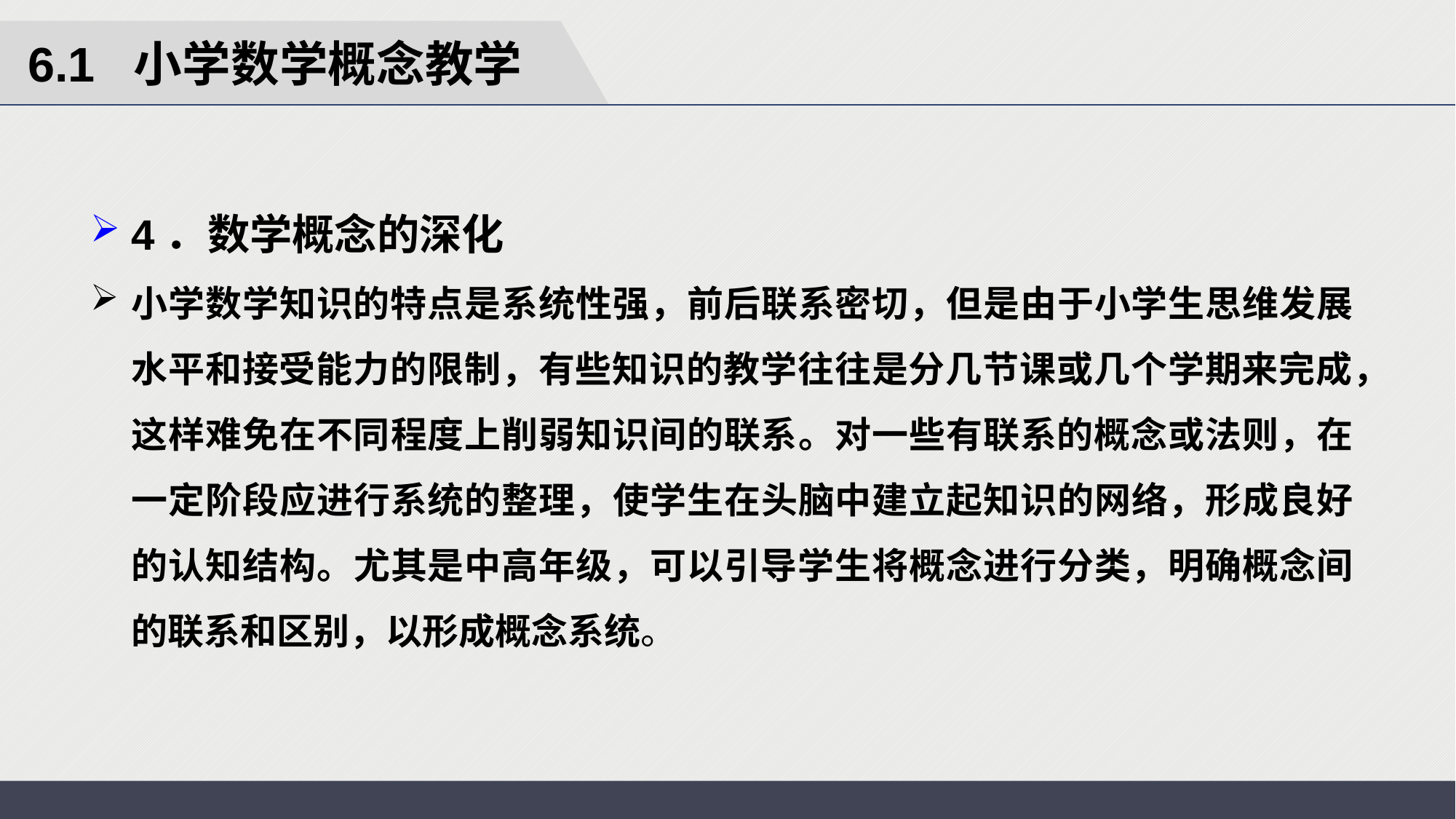

6.1  小学数学概念教学
4．数学概念的深化
小学数学知识的特点是系统性强，前后联系密切，但是由于小学生思维发展水平和接受能力的限制，有些知识的教学往往是分几节课或几个学期来完成，这样难免在不同程度上削弱知识间的联系。对一些有联系的概念或法则，在一定阶段应进行系统的整理，使学生在头脑中建立起知识的网络，形成良好的认知结构。尤其是中高年级，可以引导学生将概念进行分类，明确概念间的联系和区别，以形成概念系统。